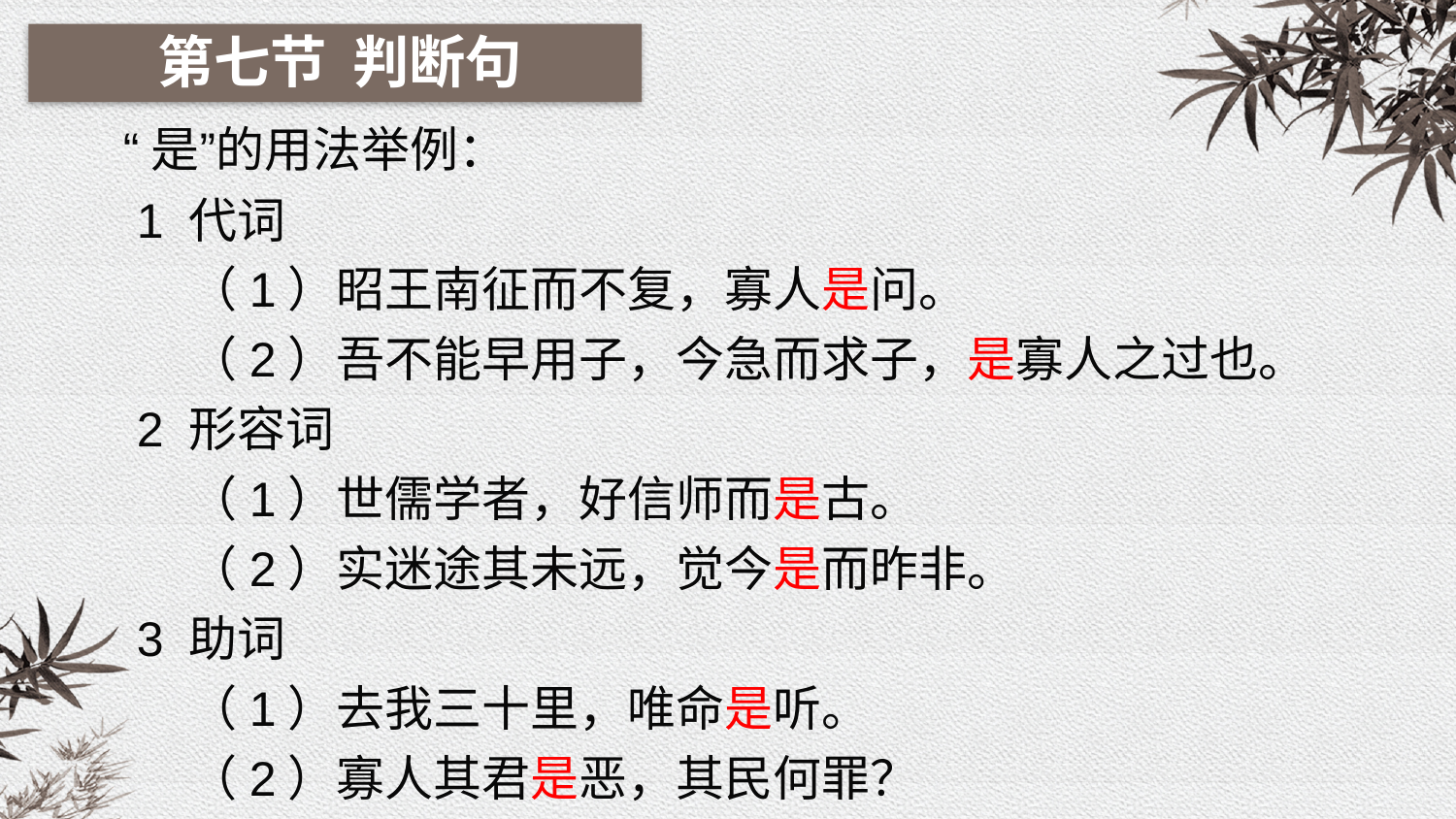

第七节  判断句

“是”的用法举例：
 1 代词
    （1）昭王南征而不复，寡人是问。
    （2）吾不能早用子，今急而求子，是寡人之过也。
 2 形容词
    （1）世儒学者，好信师而是古。
    （2）实迷途其未远，觉今是而昨非。
 3 助词
    （1）去我三十里，唯命是听。
    （2）寡人其君是恶，其民何罪？